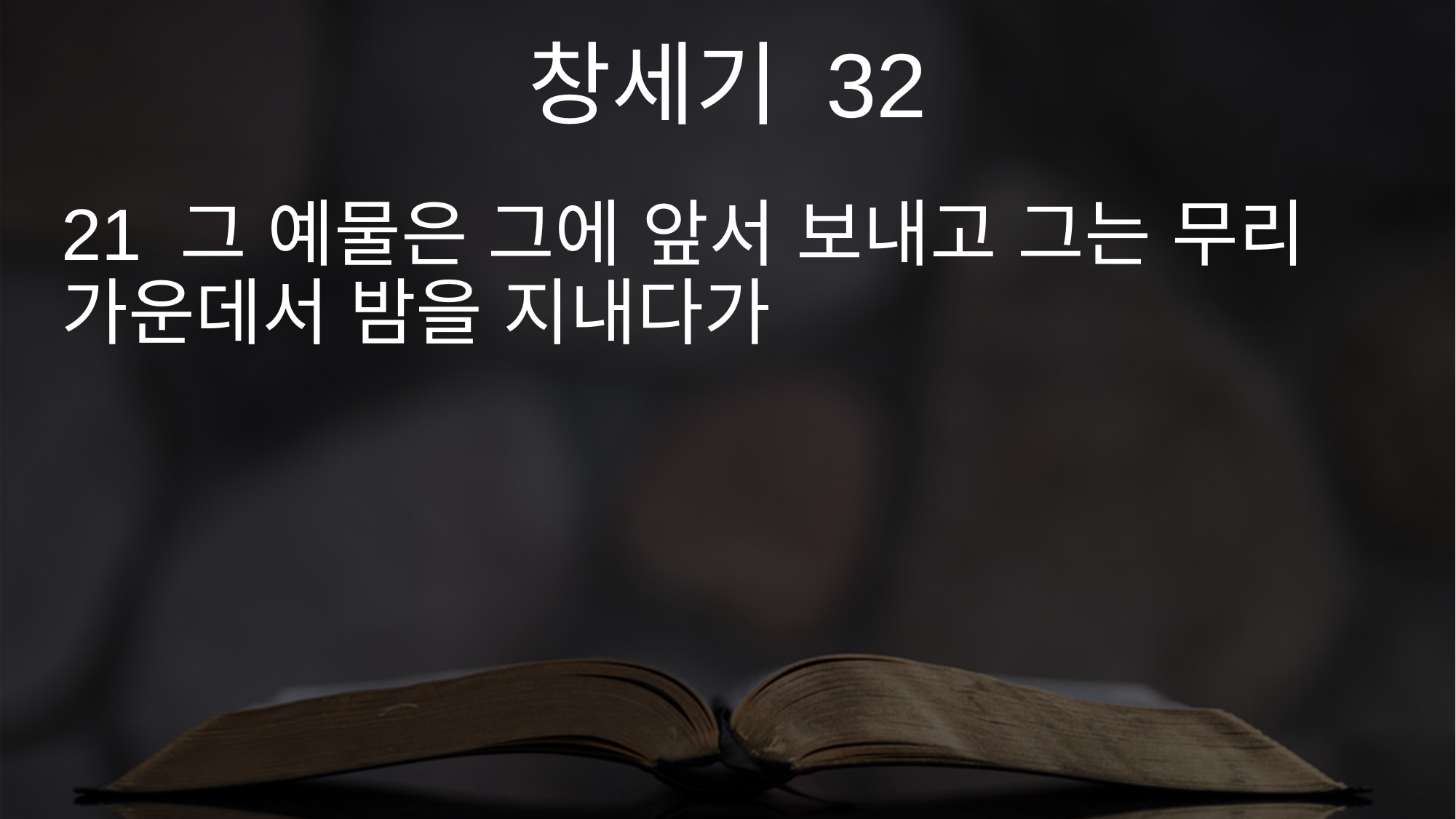

창세기 32
21 그 예물은 그에 앞서 보내고 그는 무리 가운데서 밤을 지내다가